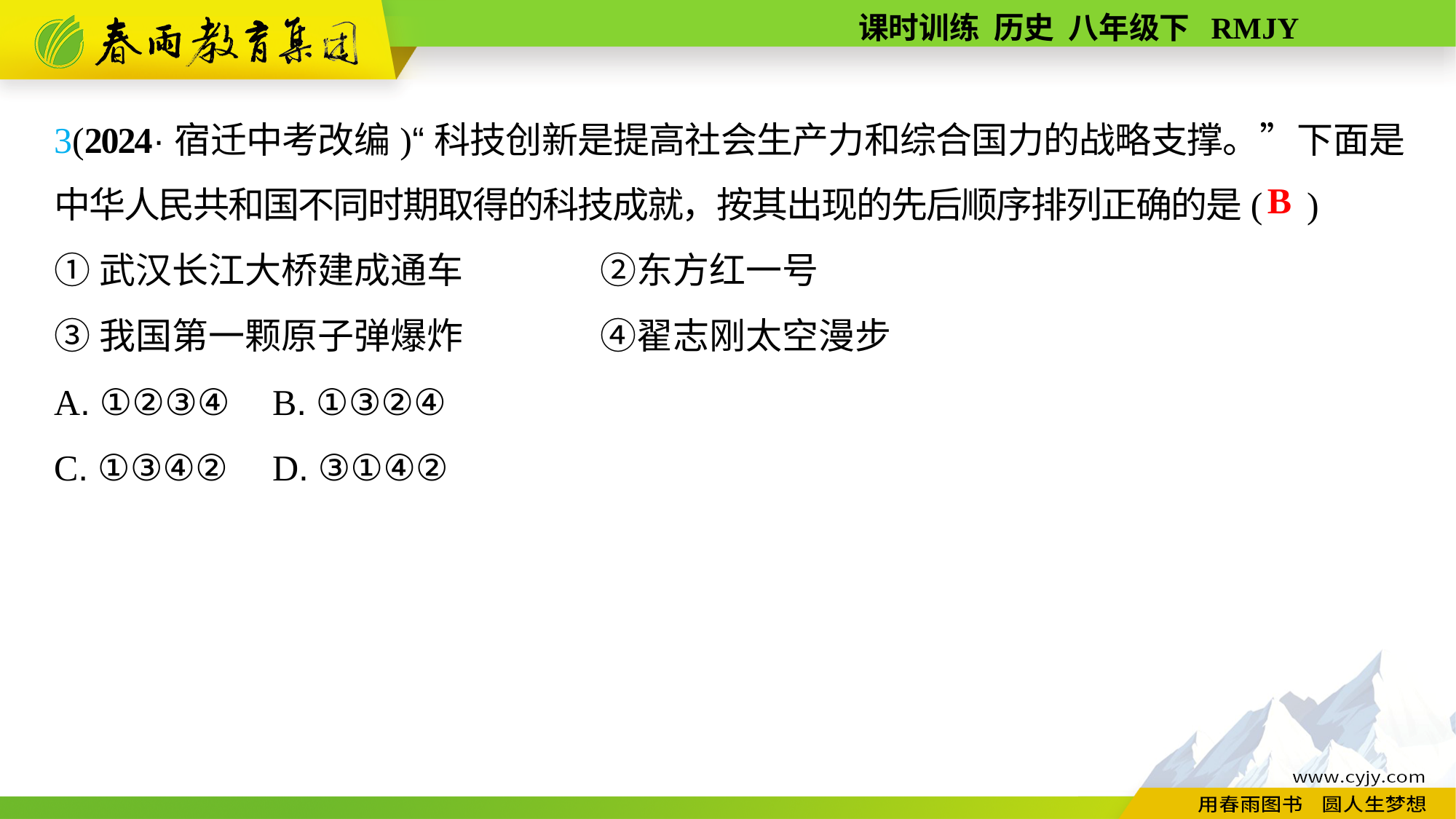

3(2024·宿迁中考改编)“科技创新是提高社会生产力和综合国力的战略支撑。”下面是中华人民共和国不同时期取得的科技成就，按其出现的先后顺序排列正确的是(      )
①武汉长江大桥建成通车　	②东方红一号
③我国第一颗原子弹爆炸　	④翟志刚太空漫步
A. ①②③④	B. ①③②④
C. ①③④②	D. ③①④②
B